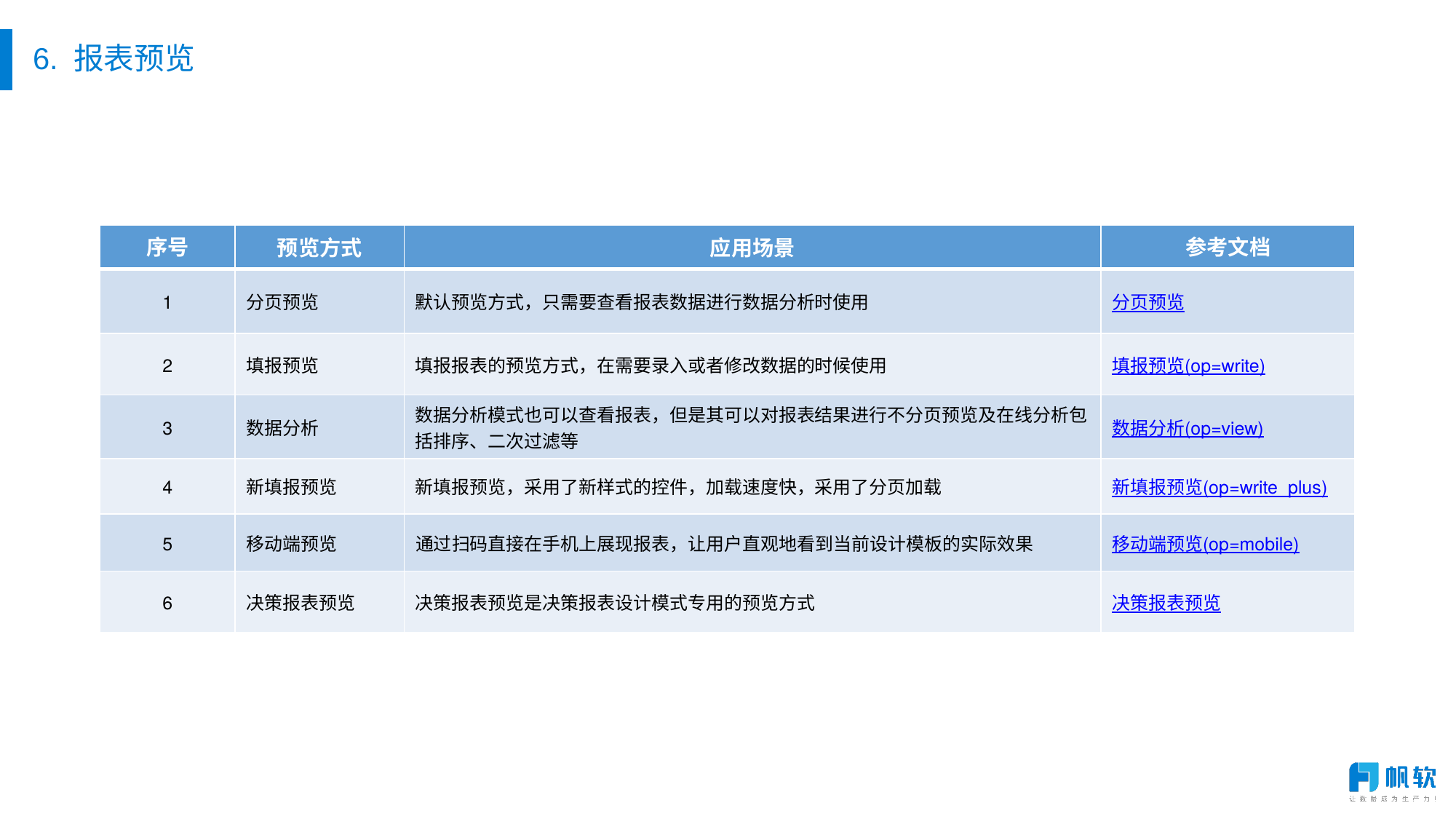

# 6. 报表预览
| 序号 | 预览方式 | 应用场景 | 参考文档 |
| --- | --- | --- | --- |
| 1 | 分页预览 | 默认预览方式，只需要查看报表数据进行数据分析时使用 | 分页预览 |
| 2 | 填报预览 | 填报报表的预览方式，在需要录入或者修改数据的时候使用 | 填报预览(op=write) |
| 3 | 数据分析 | 数据分析模式也可以查看报表，但是其可以对报表结果进行不分页预览及在线分析包括排序、二次过滤等 | 数据分析(op=view) |
| 4 | 新填报预览 | 新填报预览，采用了新样式的控件，加载速度快，采用了分页加载 | 新填报预览(op=write\_plus) |
| 5 | 移动端预览 | 通过扫码直接在手机上展现报表，让用户直观地看到当前设计模板的实际效果 | 移动端预览(op=mobile) |
| 6 | 决策报表预览 | 决策报表预览是决策报表设计模式专用的预览方式 | 决策报表预览 |